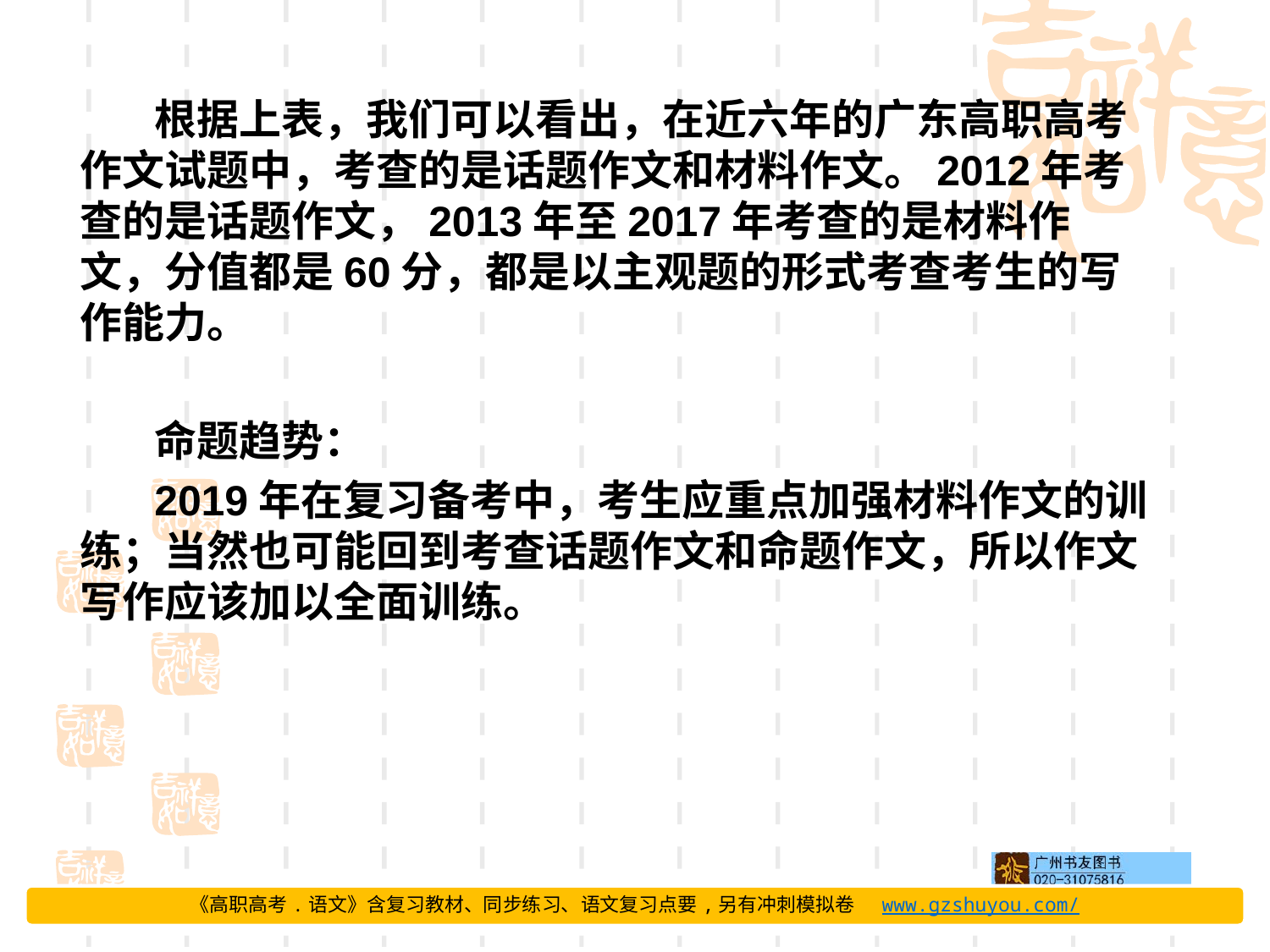

根据上表，我们可以看出，在近六年的广东高职高考作文试题中，考查的是话题作文和材料作文。2012年考查的是话题作文，2013年至2017年考查的是材料作文，分值都是60分，都是以主观题的形式考查考生的写作能力。

命题趋势：
2019年在复习备考中，考生应重点加强材料作文的训练；当然也可能回到考查话题作文和命题作文，所以作文写作应该加以全面训练。